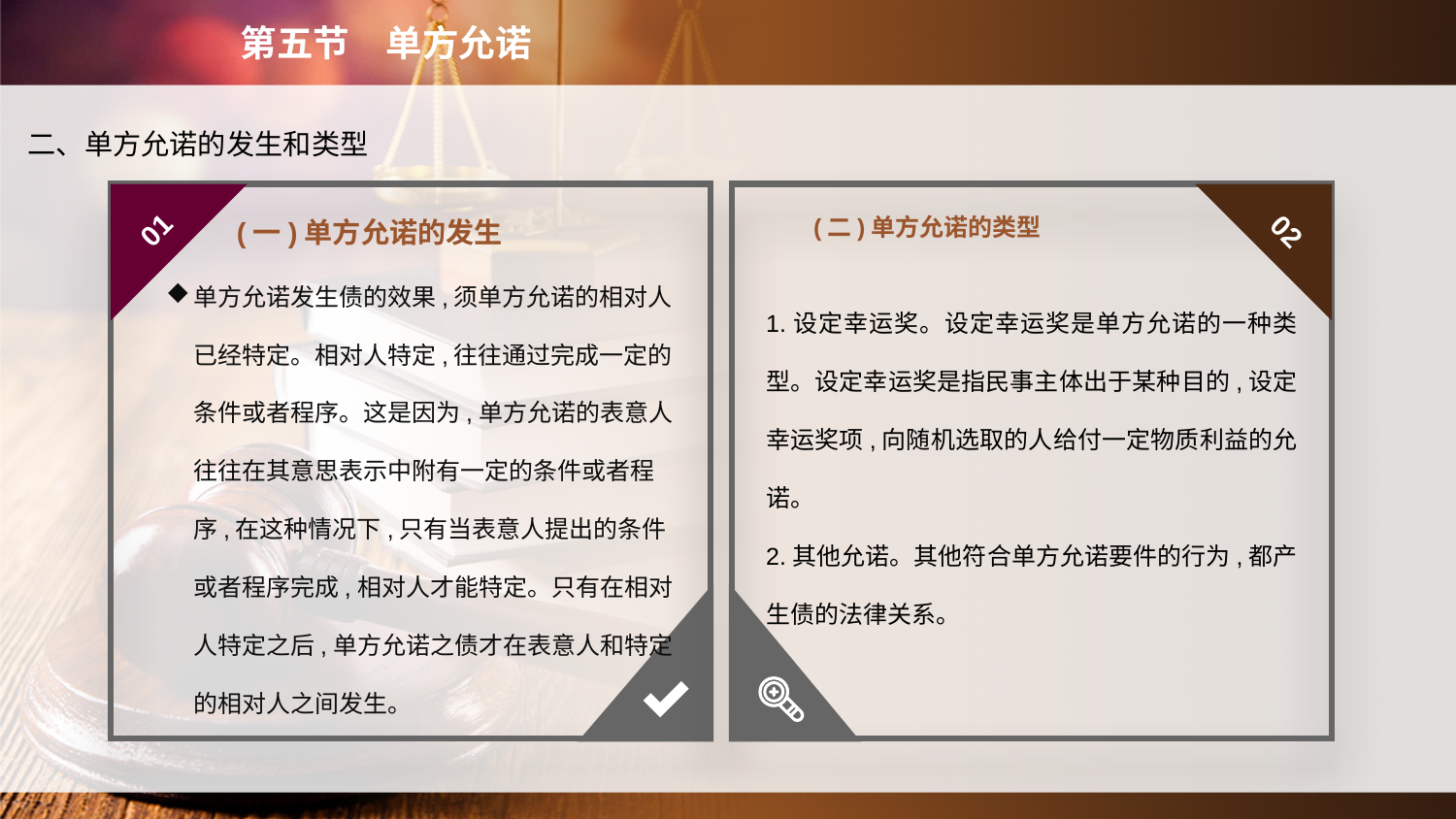

第五节　单方允诺
二、单方允诺的发生和类型

(二)单方允诺的类型
01
02
(一)单方允诺的发生
单方允诺发生债的效果,须单方允诺的相对人已经特定。相对人特定,往往通过完成一定的条件或者程序。这是因为,单方允诺的表意人往往在其意思表示中附有一定的条件或者程序,在这种情况下,只有当表意人提出的条件或者程序完成,相对人才能特定。只有在相对人特定之后,单方允诺之债才在表意人和特定的相对人之间发生。
1.设定幸运奖。设定幸运奖是单方允诺的一种类型。设定幸运奖是指民事主体出于某种目的,设定幸运奖项,向随机选取的人给付一定物质利益的允诺。
2.其他允诺。其他符合单方允诺要件的行为,都产生债的法律关系。